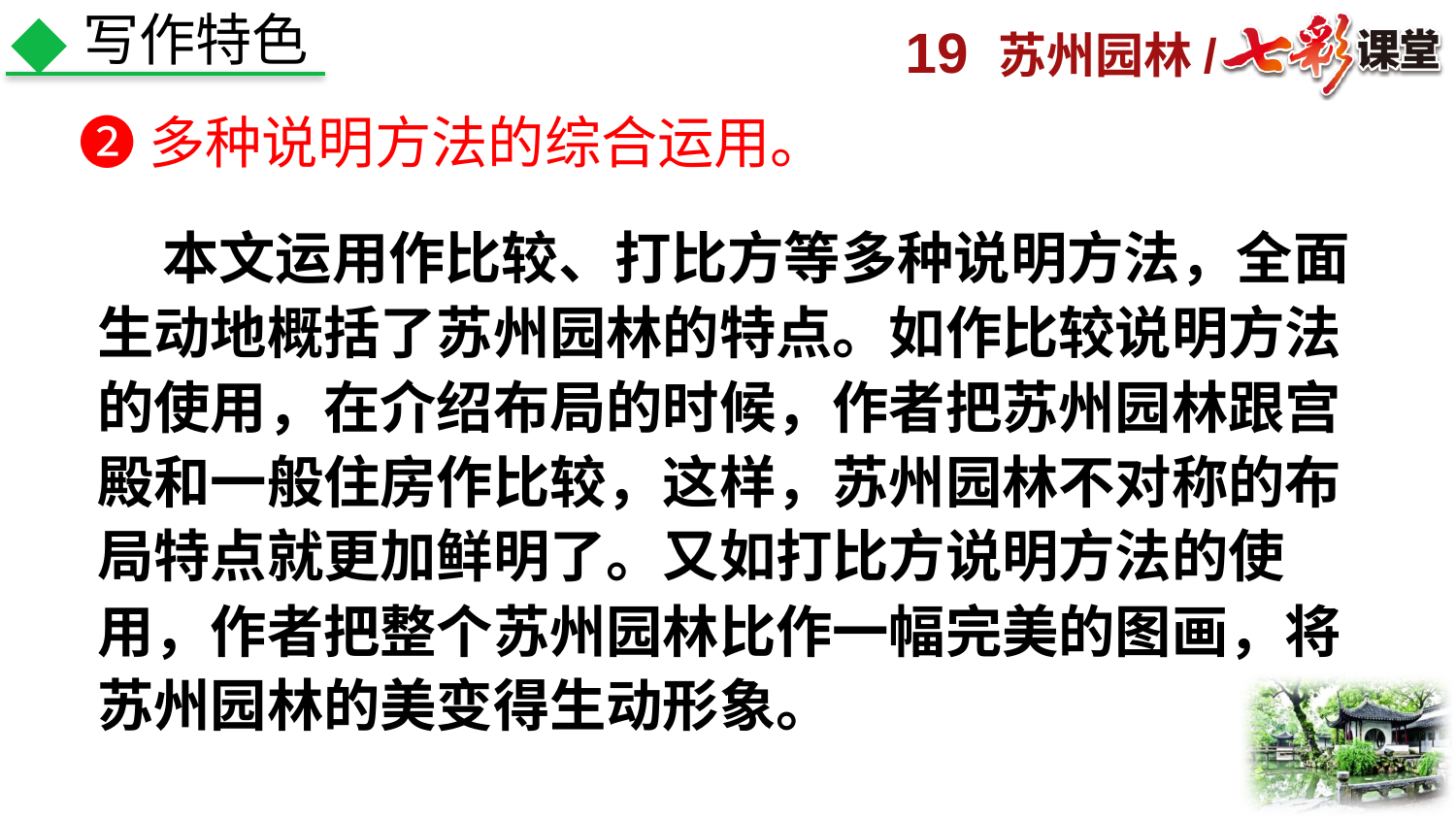

写作特色

❷多种说明方法的综合运用。
    本文运用作比较、打比方等多种说明方法，全面生动地概括了苏州园林的特点。如作比较说明方法的使用，在介绍布局的时候，作者把苏州园林跟宫殿和一般住房作比较，这样，苏州园林不对称的布局特点就更加鲜明了。又如打比方说明方法的使用，作者把整个苏州园林比作一幅完美的图画，将苏州园林的美变得生动形象。